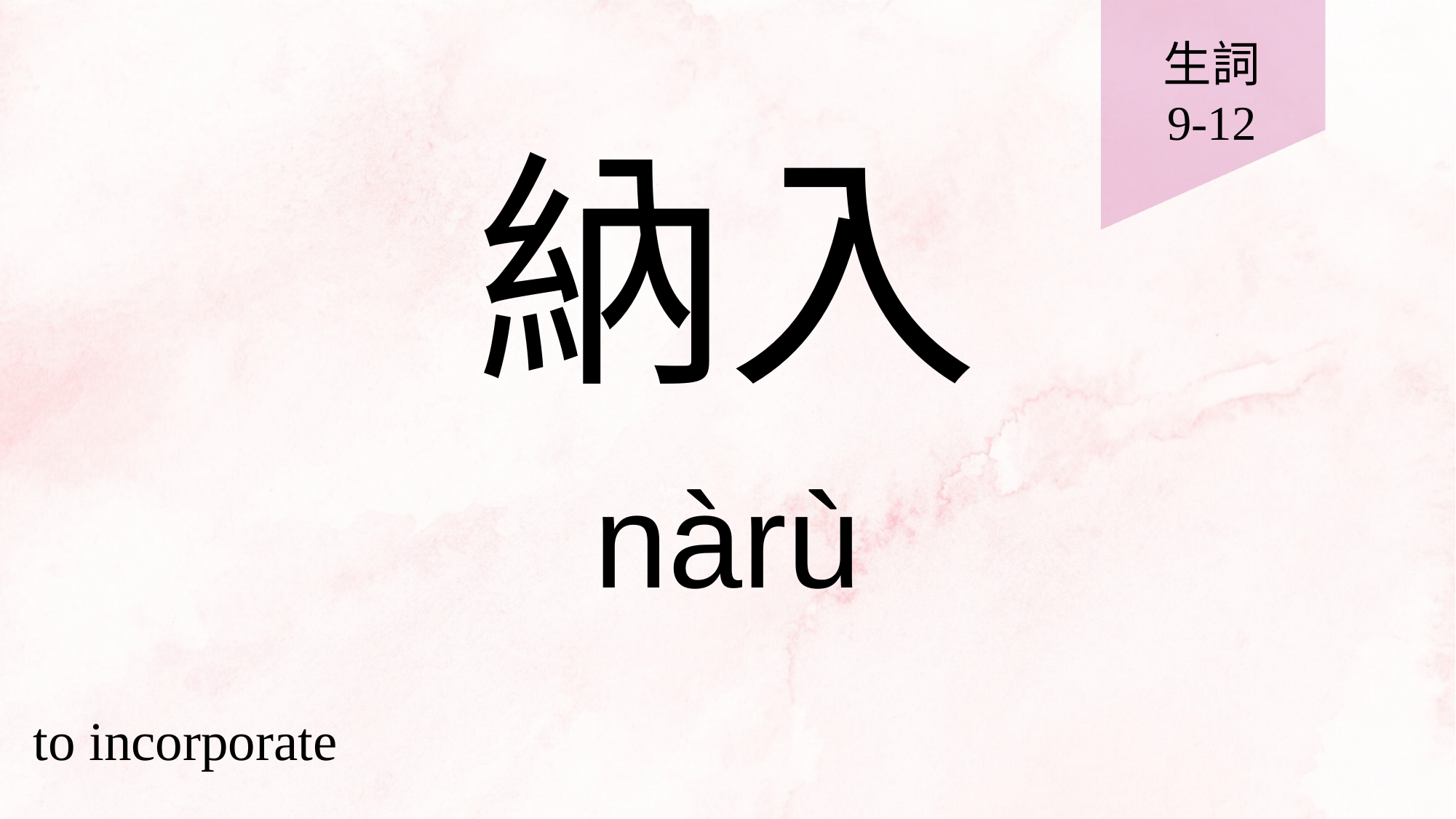

生詞
9-12
# 納入
nàrù
to incorporate